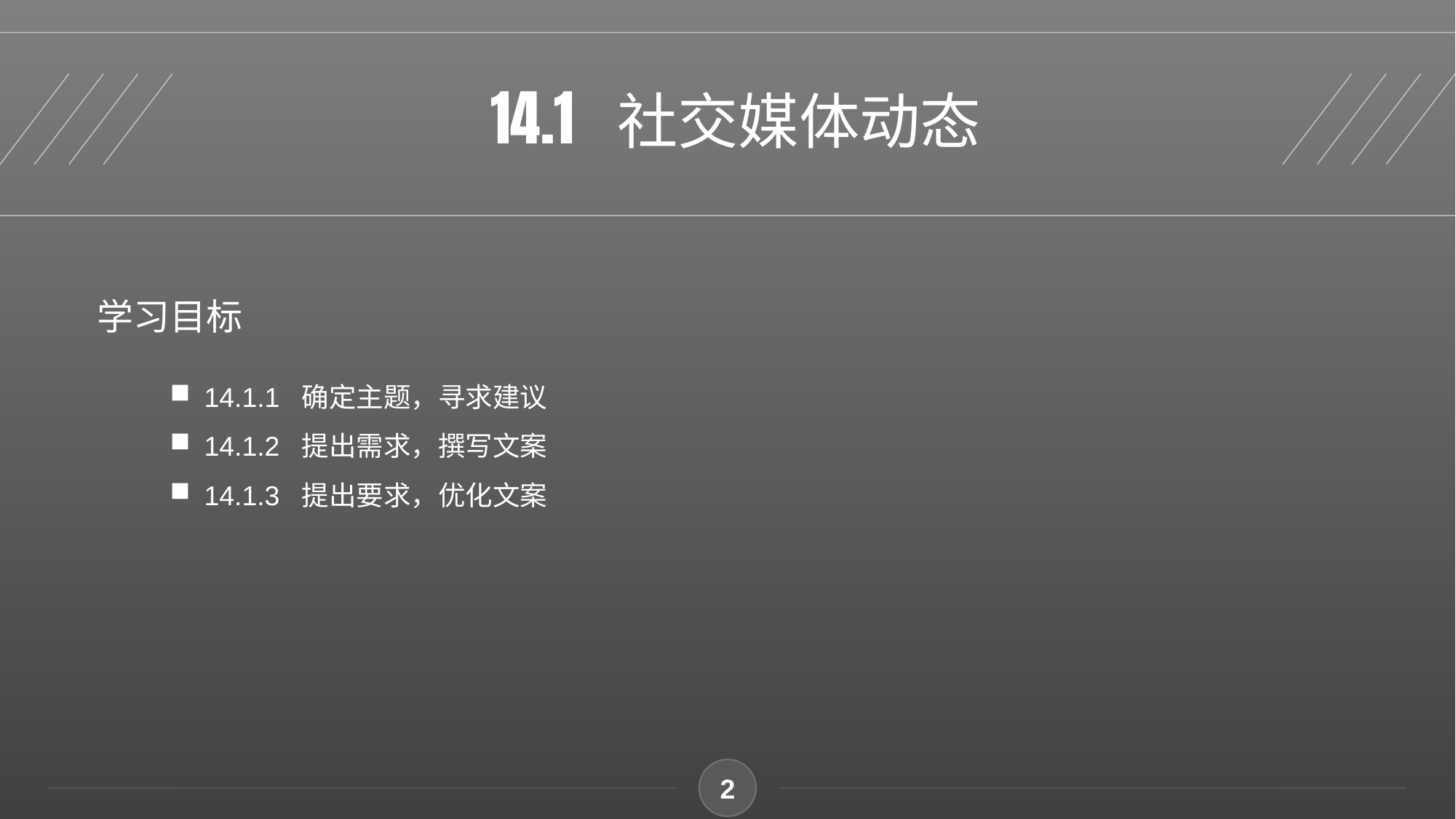

14.1  社交媒体动态

学习目标
14.1.1  确定主题，寻求建议
14.1.2  提出需求，撰写文案
14.1.3  提出要求，优化文案